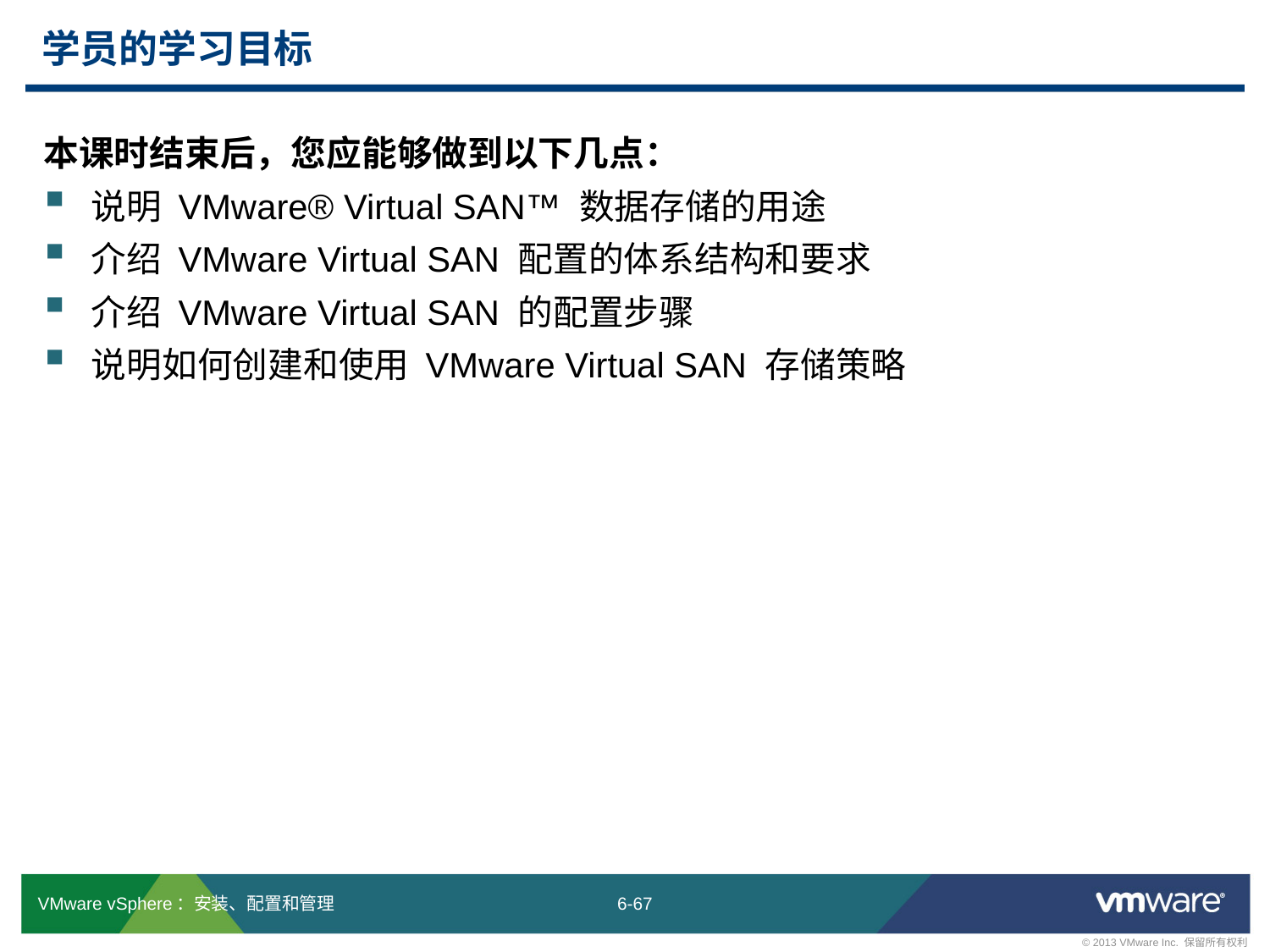

# 学员的学习目标
本课时结束后，您应能够做到以下几点：
说明 VMware® Virtual SAN™ 数据存储的用途
介绍 VMware Virtual SAN 配置的体系结构和要求
介绍 VMware Virtual SAN 的配置步骤
说明如何创建和使用 VMware Virtual SAN 存储策略